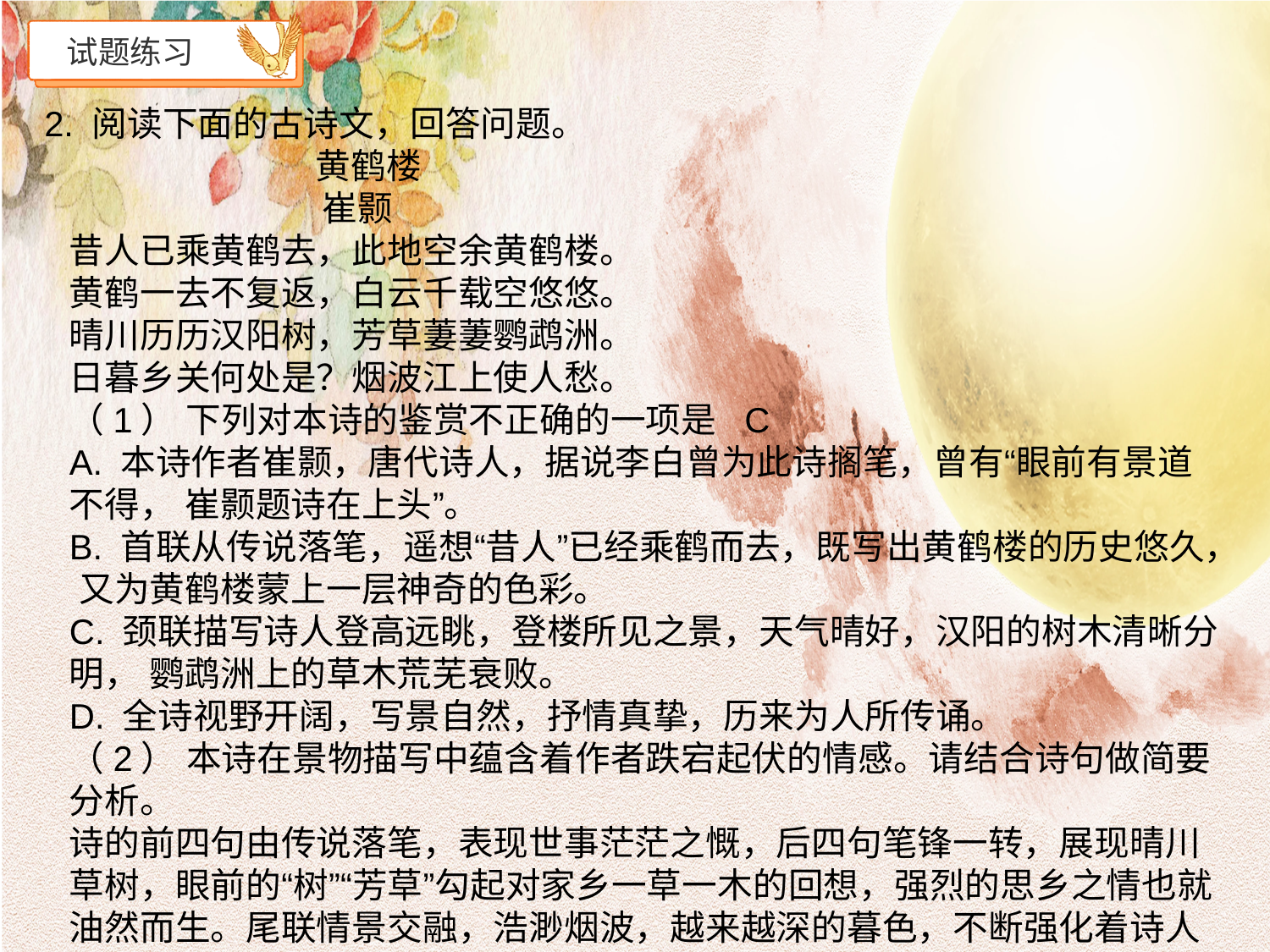

# 试题练习
2. 阅读下面的古诗文，回答问题。
                           黄鹤楼
                          崔颢
昔人已乘黄鹤去，此地空余黄鹤楼。
黄鹤一去不复返，白云千载空悠悠。
晴川历历汉阳树，芳草萋萋鹦鹉洲。
日暮乡关何处是？烟波江上使人愁。
（1） 下列对本诗的鉴赏不正确的一项是  C
A. 本诗作者崔颢，唐代诗人，据说李白曾为此诗搁笔，曾有“眼前有景道不得， 崔颢题诗在上头”。
B. 首联从传说落笔，遥想“昔人”已经乘鹤而去，既写出黄鹤楼的历史悠久， 又为黄鹤楼蒙上一层神奇的色彩。
C. 颈联描写诗人登高远眺，登楼所见之景，天气晴好，汉阳的树木清晰分明， 鹦鹉洲上的草木荒芜衰败。
D. 全诗视野开阔，写景自然，抒情真挚，历来为人所传诵。
（2） 本诗在景物描写中蕴含着作者跌宕起伏的情感。请结合诗句做简要分析。
诗的前四句由传说落笔，表现世事茫茫之慨，后四句笔锋一转，展现晴川草树，眼前的“树”“芳草”勾起对家乡一草一木的回想，强烈的思乡之情也就油然而生。尾联情景交融，浩渺烟波，越来越深的暮色，不断强化着诗人挥之不去的思乡之情。